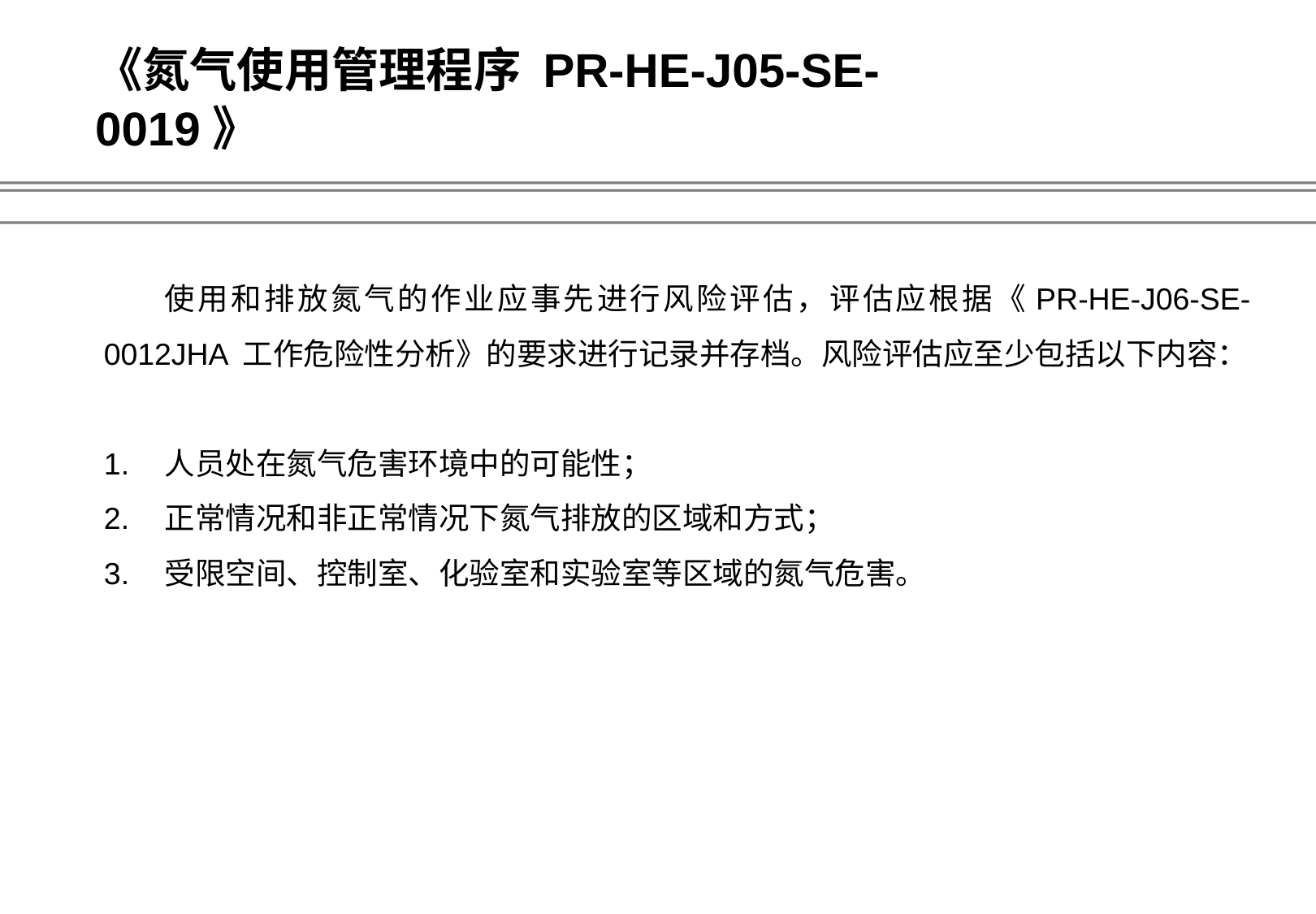

# 《氮气使用管理程序 PR-HE-J05-SE-0019》
使用和排放氮气的作业应事先进行风险评估，评估应根据《PR-HE-J06-SE-0012JHA 工作危险性分析》的要求进行记录并存档。风险评估应至少包括以下内容：

人员处在氮气危害环境中的可能性；
正常情况和非正常情况下氮气排放的区域和方式；
受限空间、控制室、化验室和实验室等区域的氮气危害。